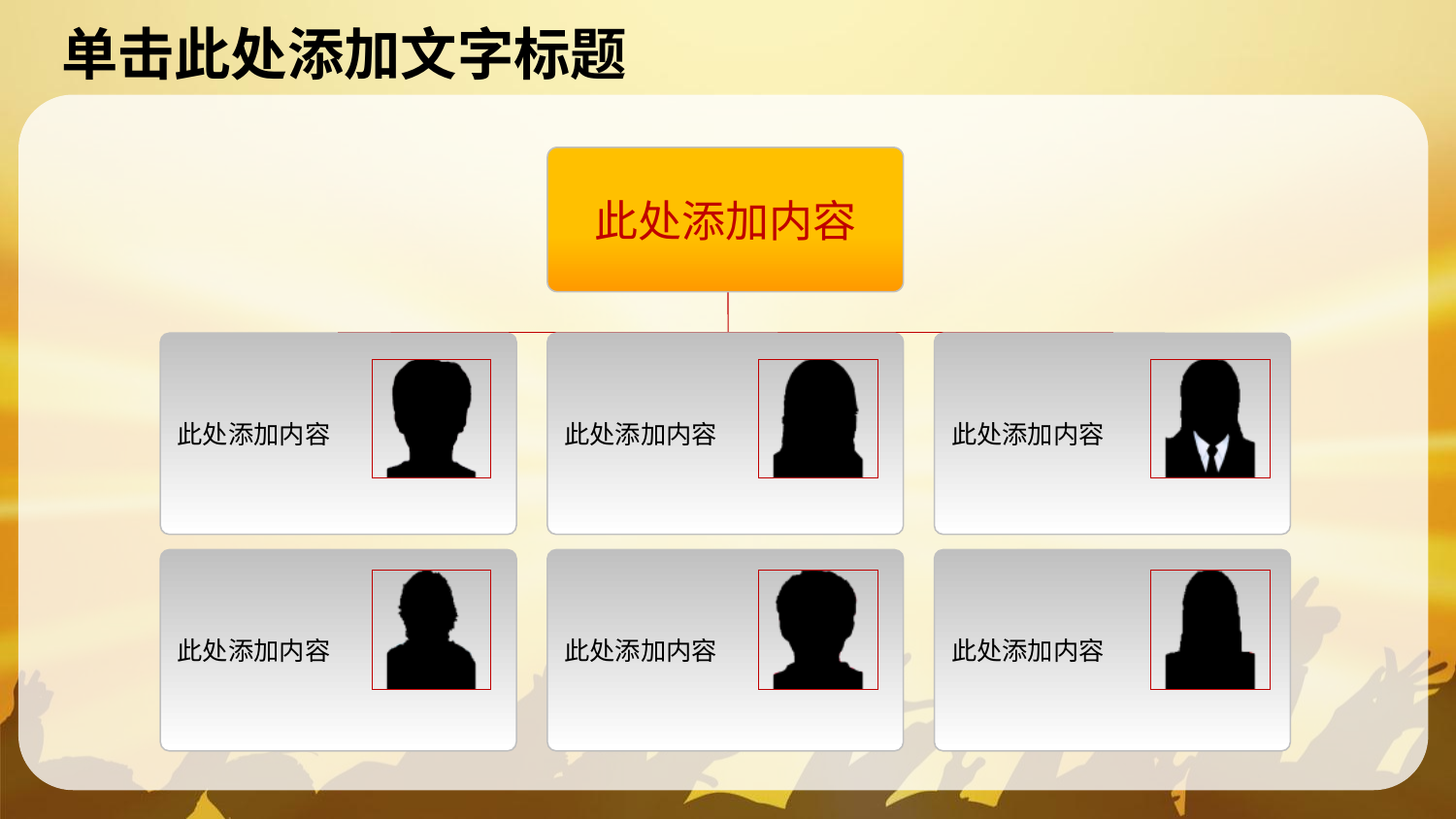

此处添加内容

此处添加内容

此处添加内容

此处添加内容

此处添加内容

此处添加内容

此处添加内容